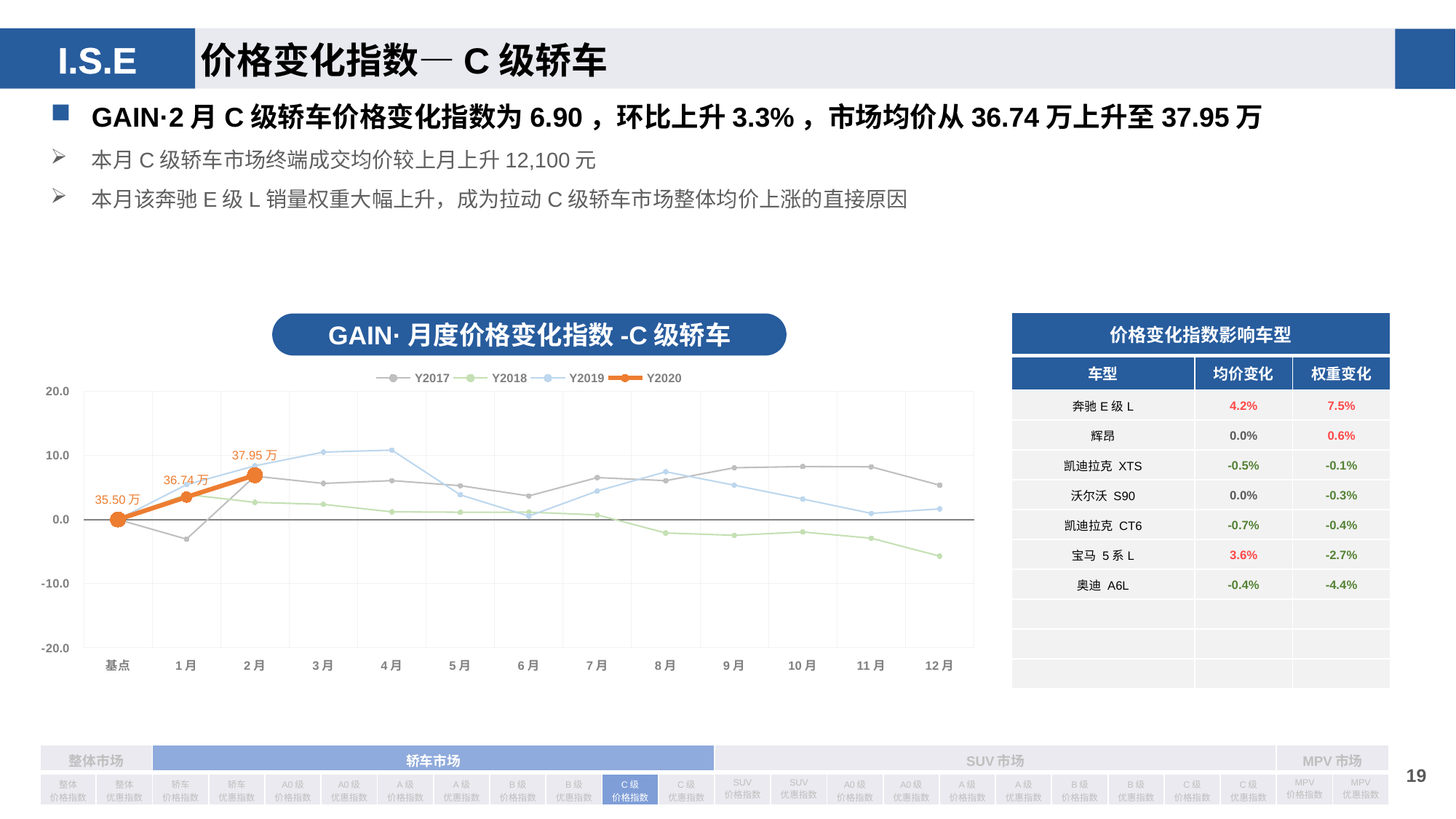

价格变化指数—C级轿车
GAIN·2月C级轿车价格变化指数为6.90，环比上升3.3%，市场均价从36.74万上升至37.95万
本月C级轿车市场终端成交均价较上月上升12,100元
本月该奔驰E级L销量权重大幅上升，成为拉动C级轿车市场整体均价上涨的直接原因
| 价格变化指数影响车型 |  |  |
| --- | --- | --- |
| 车型 | 均价变化 | 权重变化 |
| 奔驰E级L | 4.2% | 7.5% |
| 辉昂 | 0.0% | 0.6% |
| 凯迪拉克 XTS | -0.5% | -0.1% |
| 沃尔沃 S90 | 0.0% | -0.3% |
| 凯迪拉克 CT6 | -0.7% | -0.4% |
| 宝马 5系L | 3.6% | -2.7% |
| 奥迪 A6L | -0.4% | -4.4% |
|  |  |  |
|  |  |  |
|  |  |  |
GAIN·月度价格变化指数-C级轿车

### Chart

| Category | Y2017 | Y2018 | Y2019 | Y2020 |
|---|---|---|---|---|
| 基点 | 0.0 | 0.0 | 0.0 | 0.0 |
| 1月 | -3.07 | 3.91 | 5.42 | 3.49 |
| 2月 | 6.75 | 2.67 | 8.36 | 6.9 |
| 3月 | 5.62 | 2.35 | 10.5 | None |
| 4月 | 6.06 | 1.19 | 10.81 | None |
| 5月 | 5.27 | 1.13 | 3.83 | None |
| 6月 | 3.67 | 1.14 | 0.53 | None |
| 7月 | 6.53 | 0.71 | 4.43 | None |
| 8月 | 6.05 | -2.11 | 7.44 | None |
| 9月 | 8.06 | -2.47 | 5.34 | None |
| 10月 | 8.25 | -1.96 | 3.19 | None |
| 11月 | 8.2 | -2.93 | 0.95 | None |
| 12月 | 5.34 | -5.72 | 1.65 | None |
| 整体市场 |  | 轿车市场 |  |  |  |  |  |  |  |  |  | SUV市场 |  |  |  |  |  |  |  |  |  | MPV市场 |  |
| --- | --- | --- | --- | --- | --- | --- | --- | --- | --- | --- | --- | --- | --- | --- | --- | --- | --- | --- | --- | --- | --- | --- | --- |
| 整体 价格指数 | 整体 优惠指数 | 轿车 价格指数 | 轿车 优惠指数 | A0级 价格指数 | A0级 优惠指数 | A级 价格指数 | A级 优惠指数 | B级 价格指数 | B级 优惠指数 | C级 价格指数 | C级 优惠指数 | SUV 价格指数 | SUV 优惠指数 | A0级 价格指数 | A0级 优惠指数 | A级 价格指数 | A级 优惠指数 | B级 价格指数 | B级 优惠指数 | C级 价格指数 | C级 优惠指数 | MPV 价格指数 | MPV 优惠指数 |
19